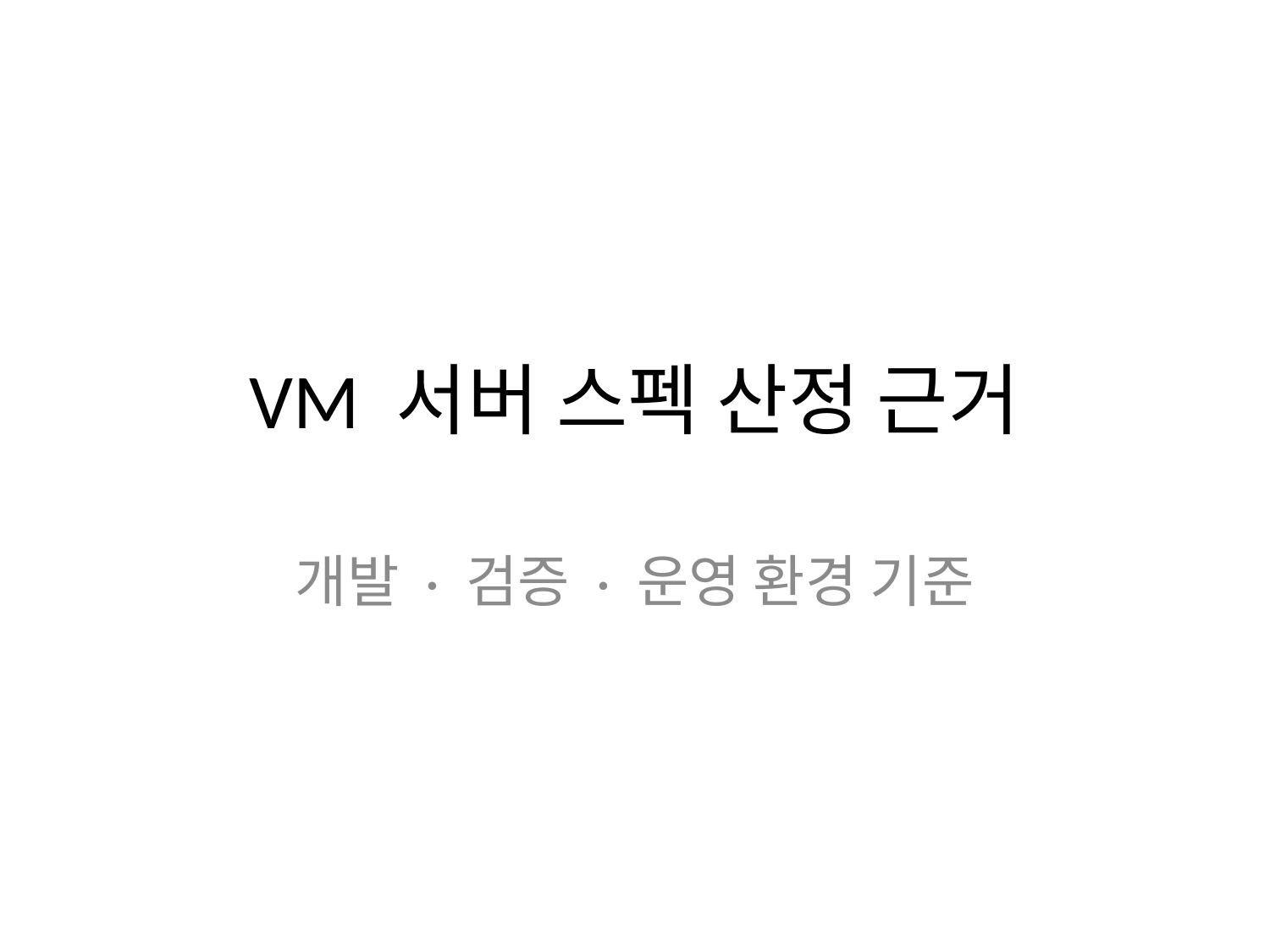

# VM 서버 스펙 산정 근거
개발 · 검증 · 운영 환경 기준